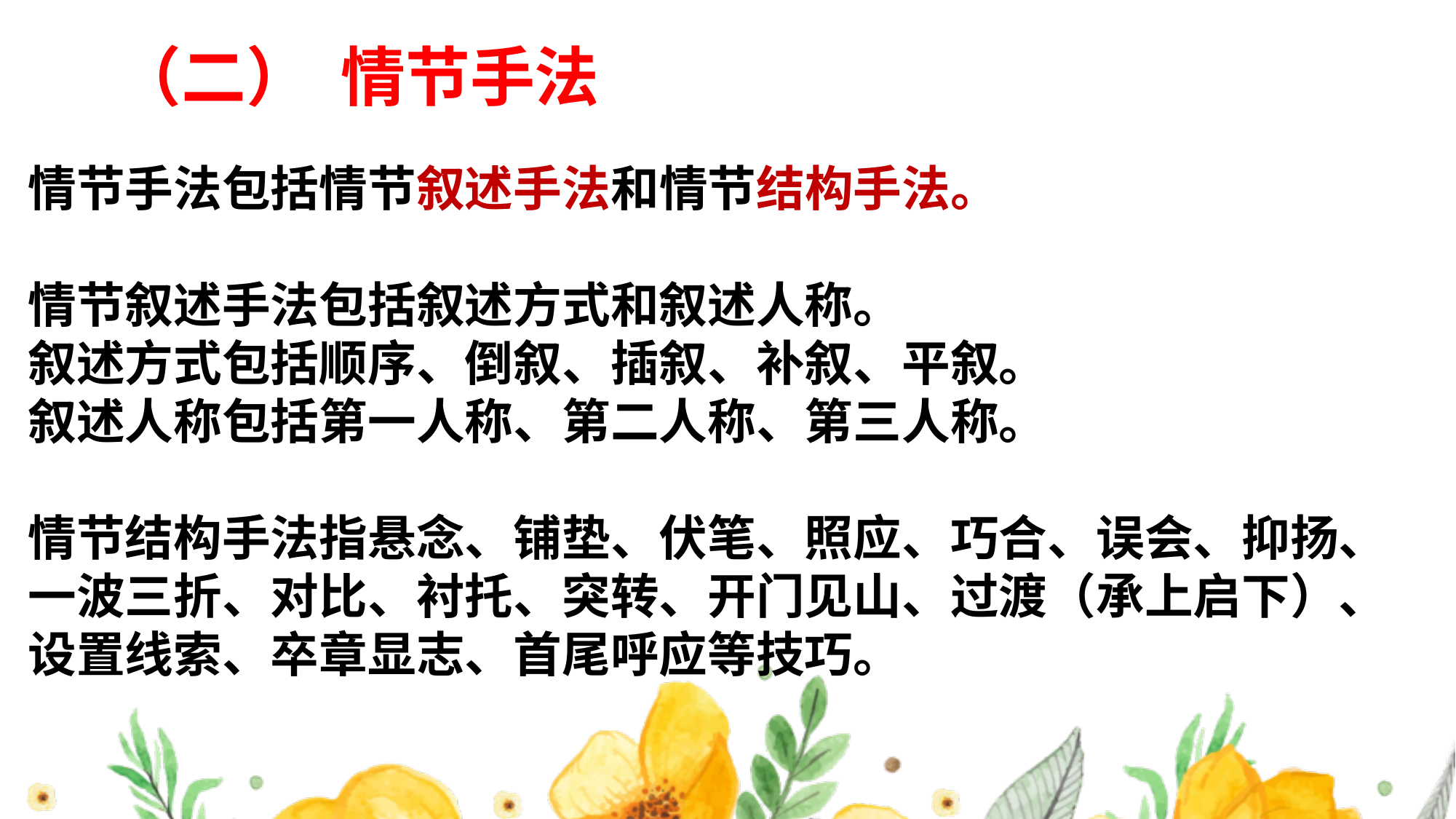

（二）  情节手法

情节手法包括情节叙述手法和情节结构手法。

情节叙述手法包括叙述方式和叙述人称。
叙述方式包括顺序、倒叙、插叙、补叙、平叙。
叙述人称包括第一人称、第二人称、第三人称。

情节结构手法指悬念、铺垫、伏笔、照应、巧合、误会、抑扬、一波三折、对比、衬托、突转、开门见山、过渡（承上启下）、设置线索、卒章显志、首尾呼应等技巧。
#